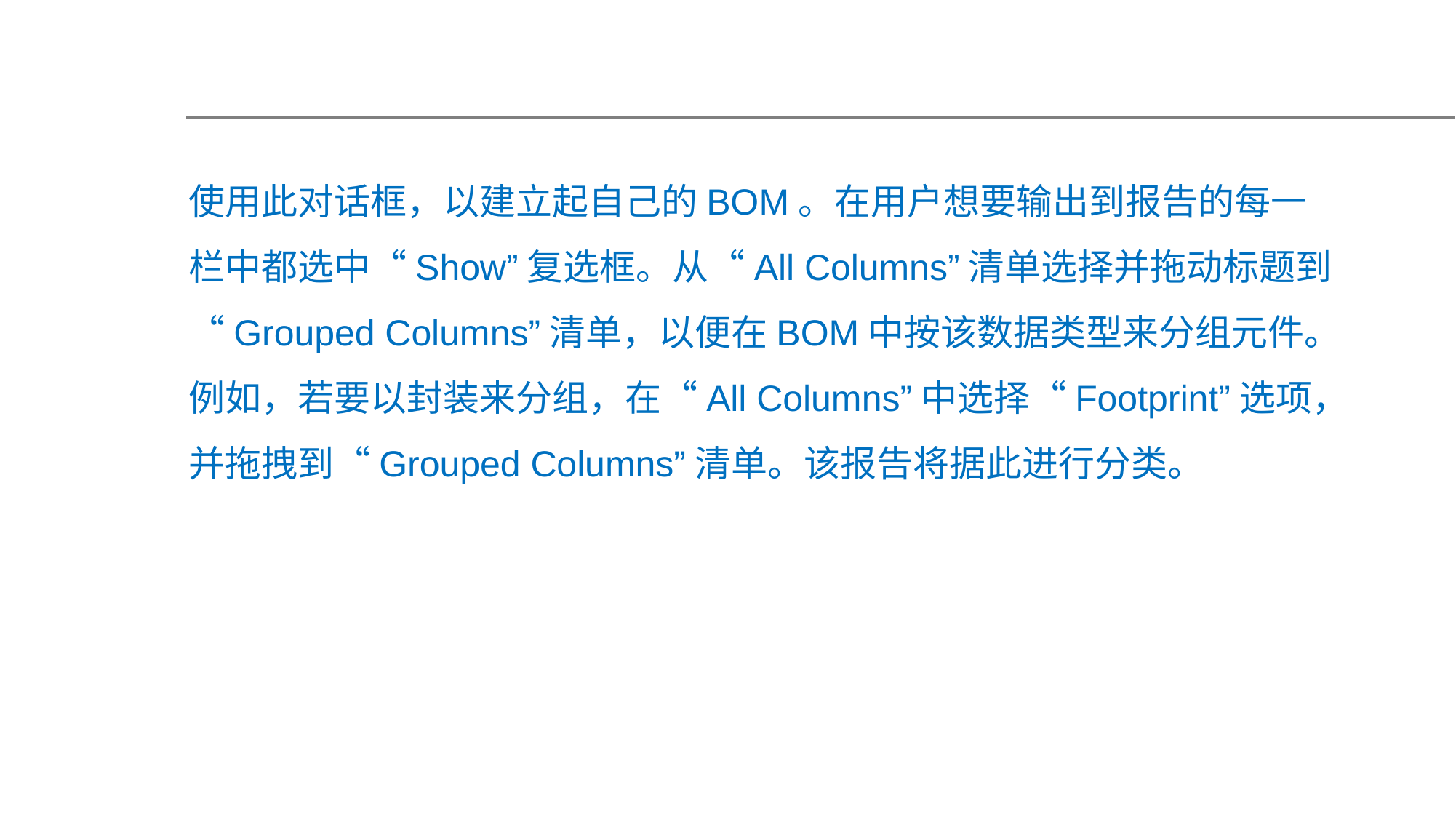

使用此对话框，以建立起自己的BOM。在用户想要输出到报告的每一栏中都选中“Show”复选框。从“All Columns”清单选择并拖动标题到“Grouped Columns”清单，以便在BOM中按该数据类型来分组元件。例如，若要以封装来分组，在“All Columns”中选择“Footprint”选项，并拖拽到“Grouped Columns”清单。该报告将据此进行分类。